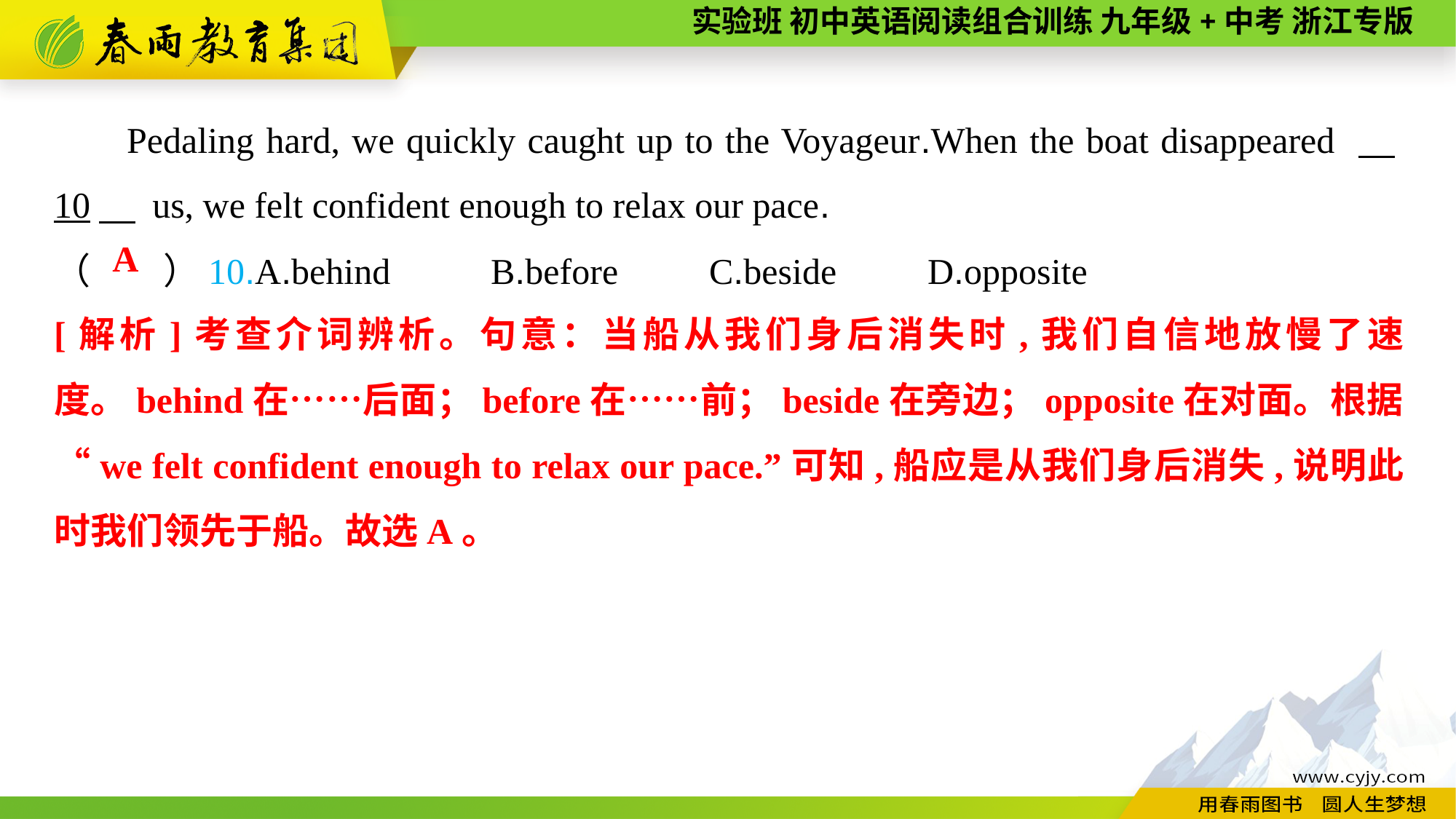

Pedaling hard, we quickly caught up to the Voyageur.When the boat disappeared 　10　 us, we felt confident enough to relax our pace.
（　　）10.A.behind	B.before	C.beside	D.opposite
A
[解析]考查介词辨析。句意：当船从我们身后消失时,我们自信地放慢了速度。behind在……后面；before在……前；beside在旁边；opposite在对面。根据“we felt confident enough to relax our pace.”可知,船应是从我们身后消失,说明此时我们领先于船。故选A。